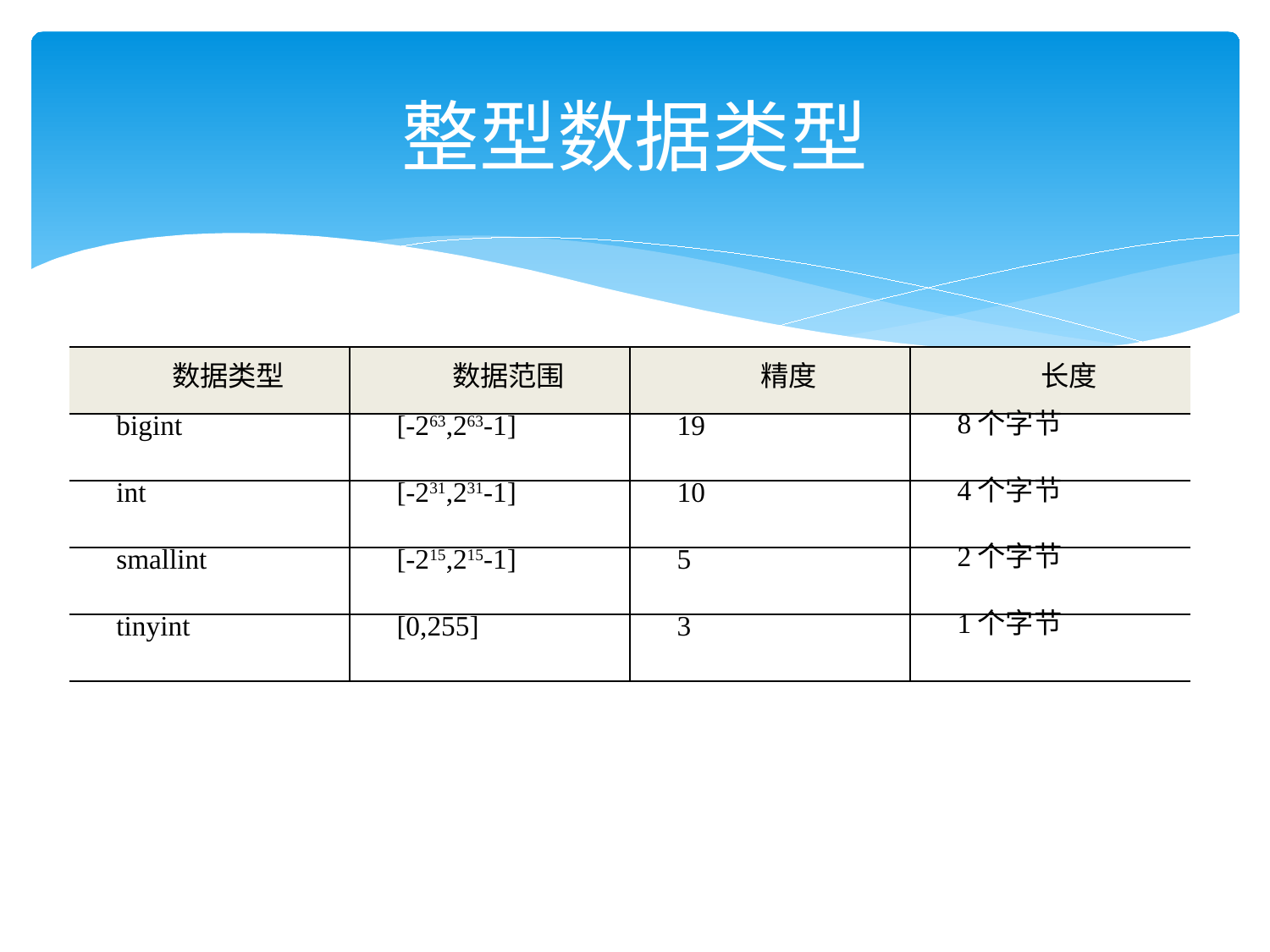

# 整型数据类型
| 数据类型 | 数据范围 | 精度 | 长度 |
| --- | --- | --- | --- |
| bigint | [-263,263-1] | 19 | 8个字节 |
| int | [-231,231-1] | 10 | 4个字节 |
| smallint | [-215,215-1] | 5 | 2个字节 |
| tinyint | [0,255] | 3 | 1个字节 |